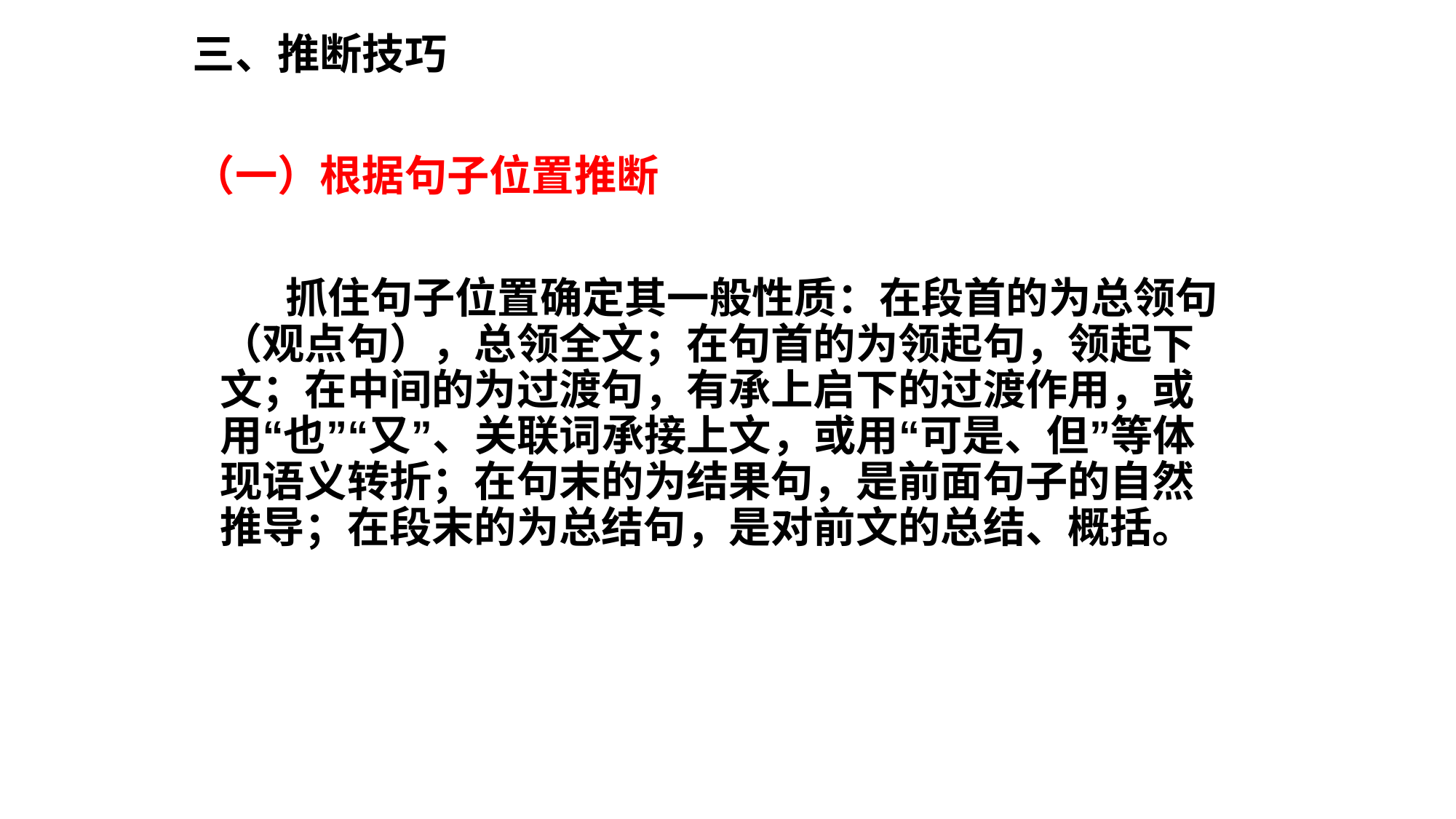

三、推断技巧

（一）根据句子位置推断

       抓住句子位置确定其一般性质：在段首的为总领句（观点句），总领全文；在句首的为领起句，领起下文；在中间的为过渡句，有承上启下的过渡作用，或用“也”“又”、关联词承接上文，或用“可是、但”等体现语义转折；在句末的为结果句，是前面句子的自然推导；在段末的为总结句，是对前文的总结、概括。